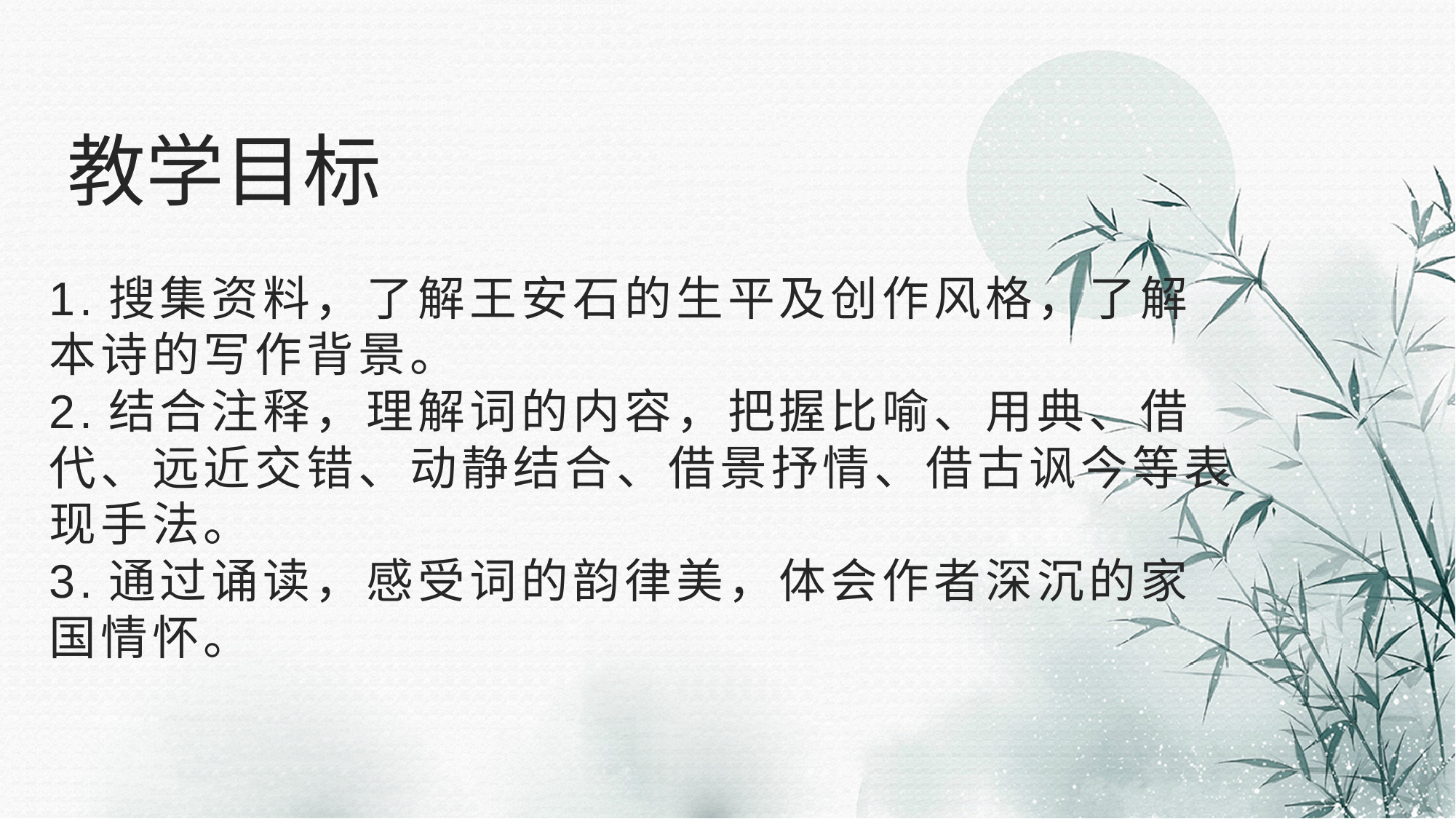

教学目标
# 1.搜集资料，了解王安石的生平及创作风格，了解本诗的写作背景。 2.结合注释，理解词的内容，把握比喻、用典、借代、远近交错、动静结合、借景抒情、借古讽今等表现手法。 3.通过诵读，感受词的韵律美，体会作者深沉的家国情怀。